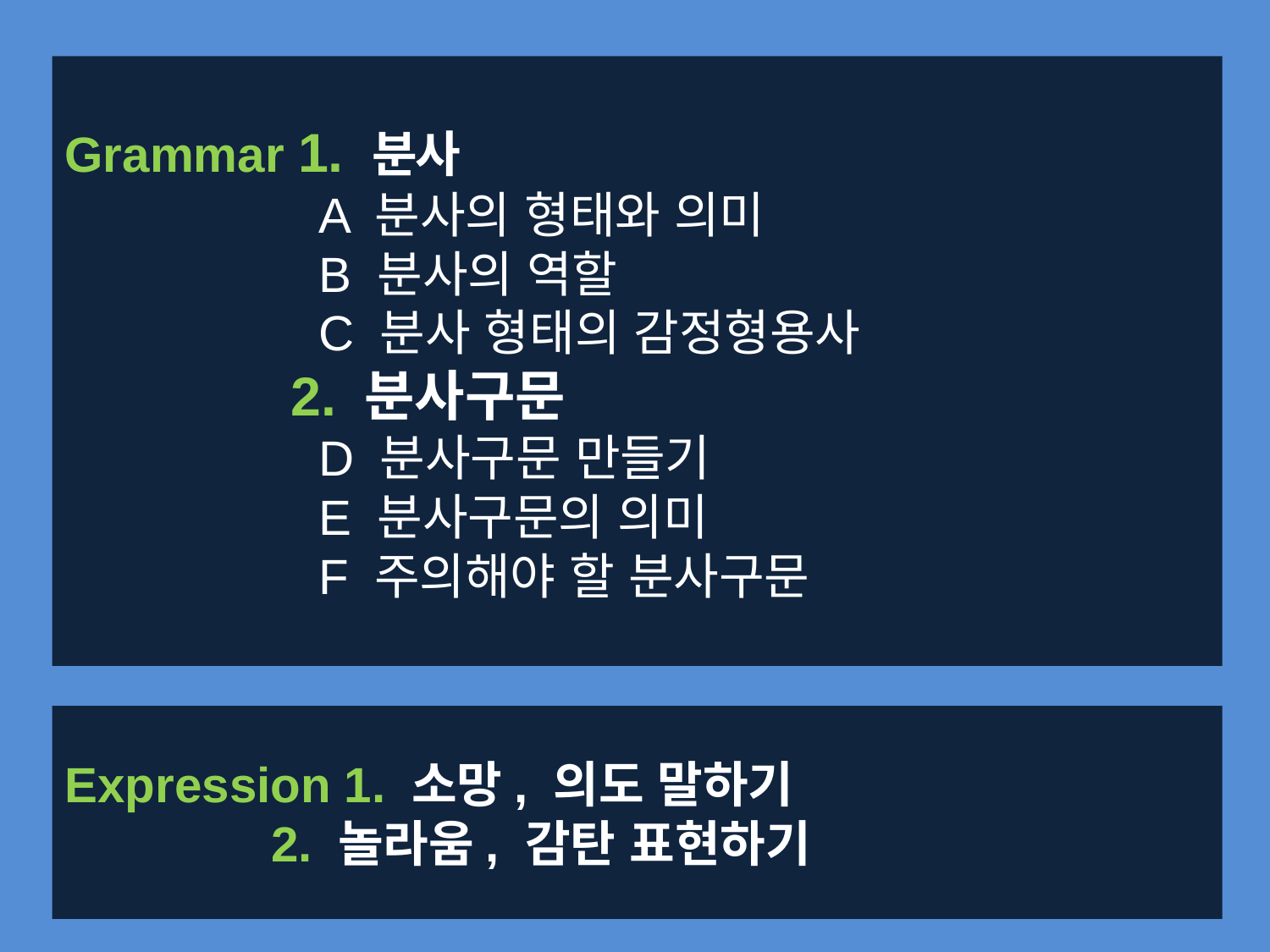

Grammar 1. 분사
 		A 분사의 형태와 의미
		B 분사의 역할
		C 분사 형태의 감정형용사
	 2. 분사구문
		D 분사구문 만들기
		E 분사구문의 의미
		F 주의해야 할 분사구문
Expression 1. 소망, 의도 말하기
               2. 놀라움, 감탄 표현하기